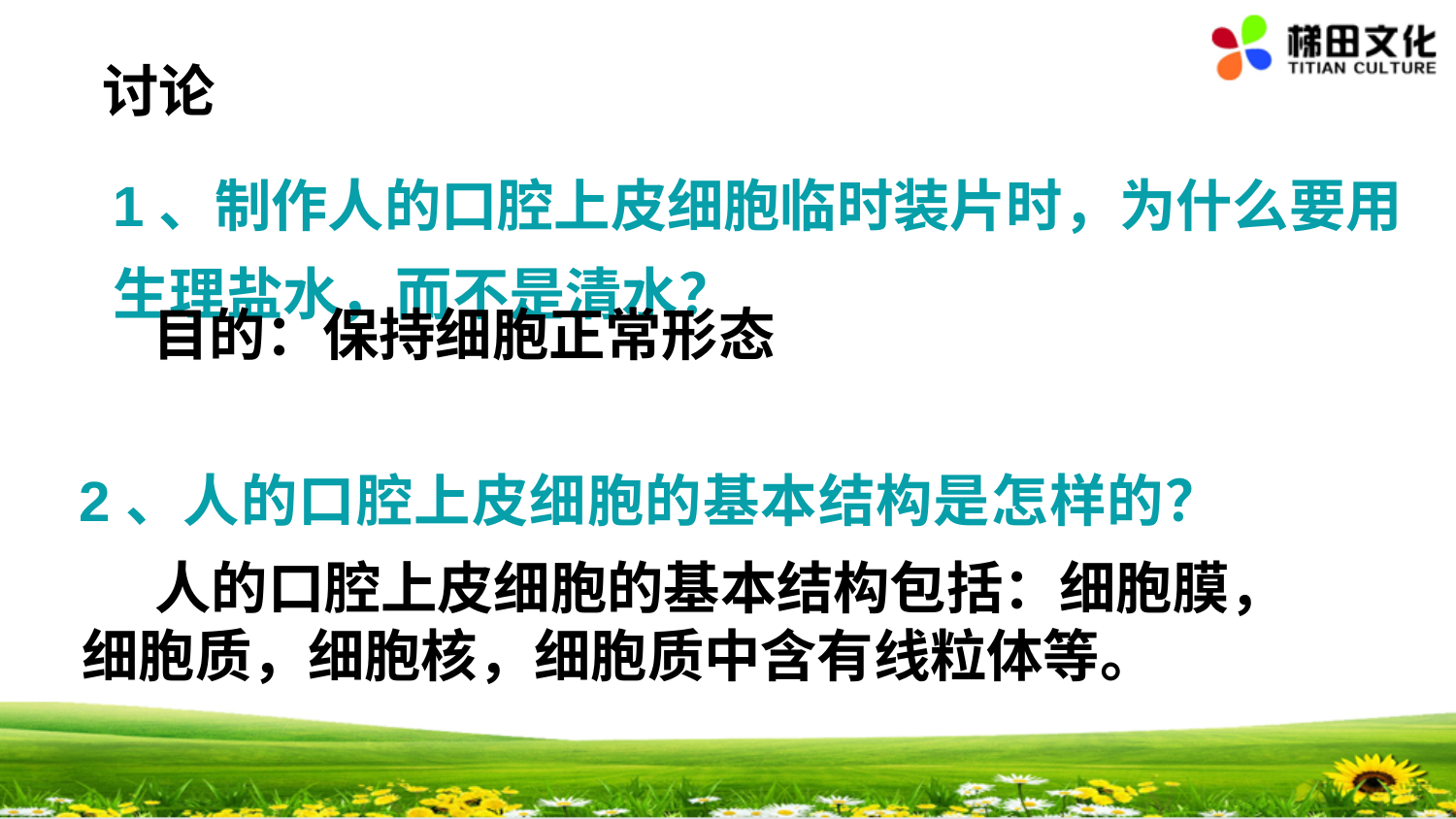

讨论
1、制作人的口腔上皮细胞临时装片时，为什么要用生理盐水，而不是清水？
目的：保持细胞正常形态
2、人的口腔上皮细胞的基本结构是怎样的？
人的口腔上皮细胞的基本结构包括：细胞膜，细胞质，细胞核，细胞质中含有线粒体等。